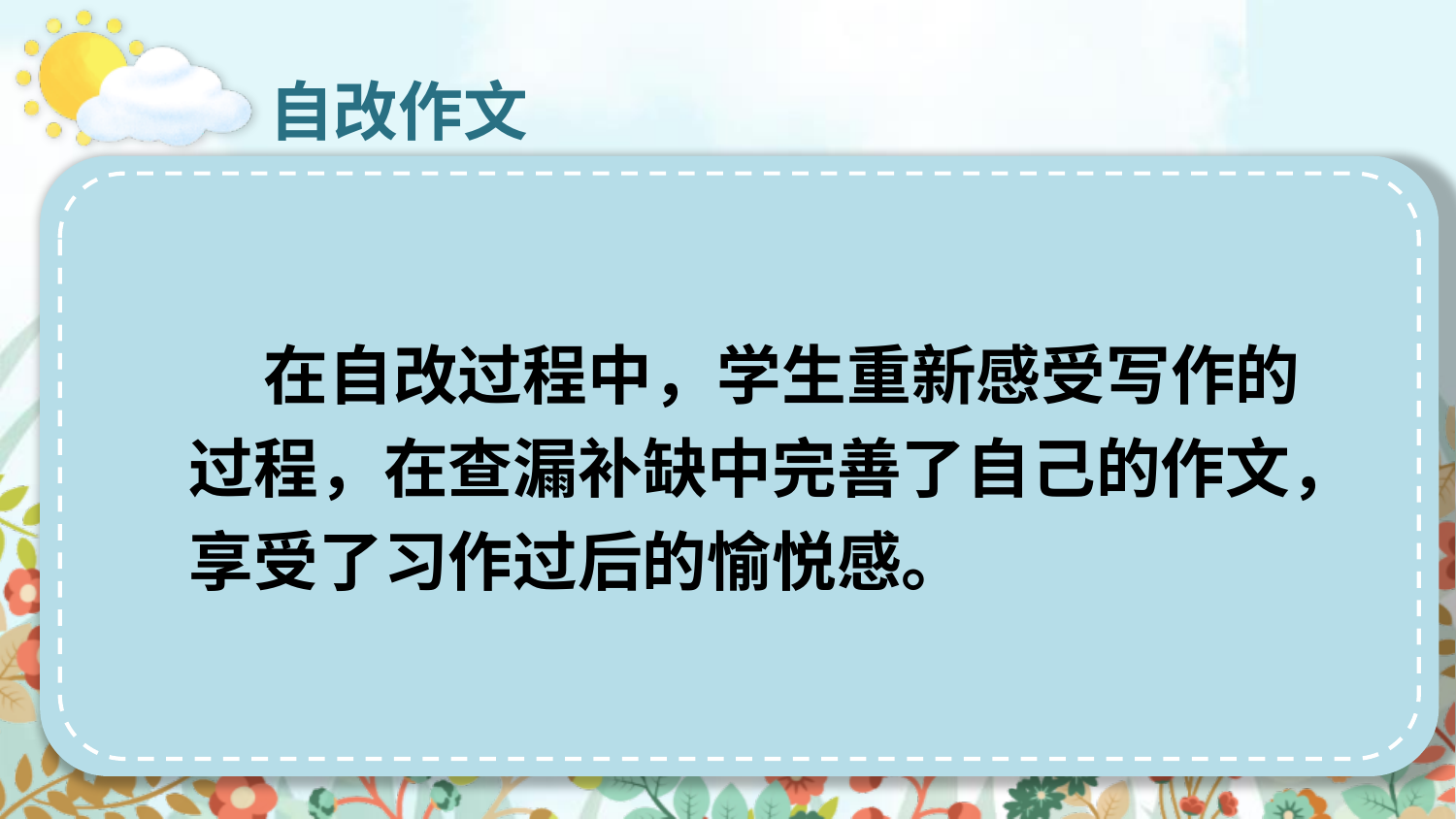

自改作文
    在自改过程中，学生重新感受写作的过程，在查漏补缺中完善了自己的作文，享受了习作过后的愉悦感。